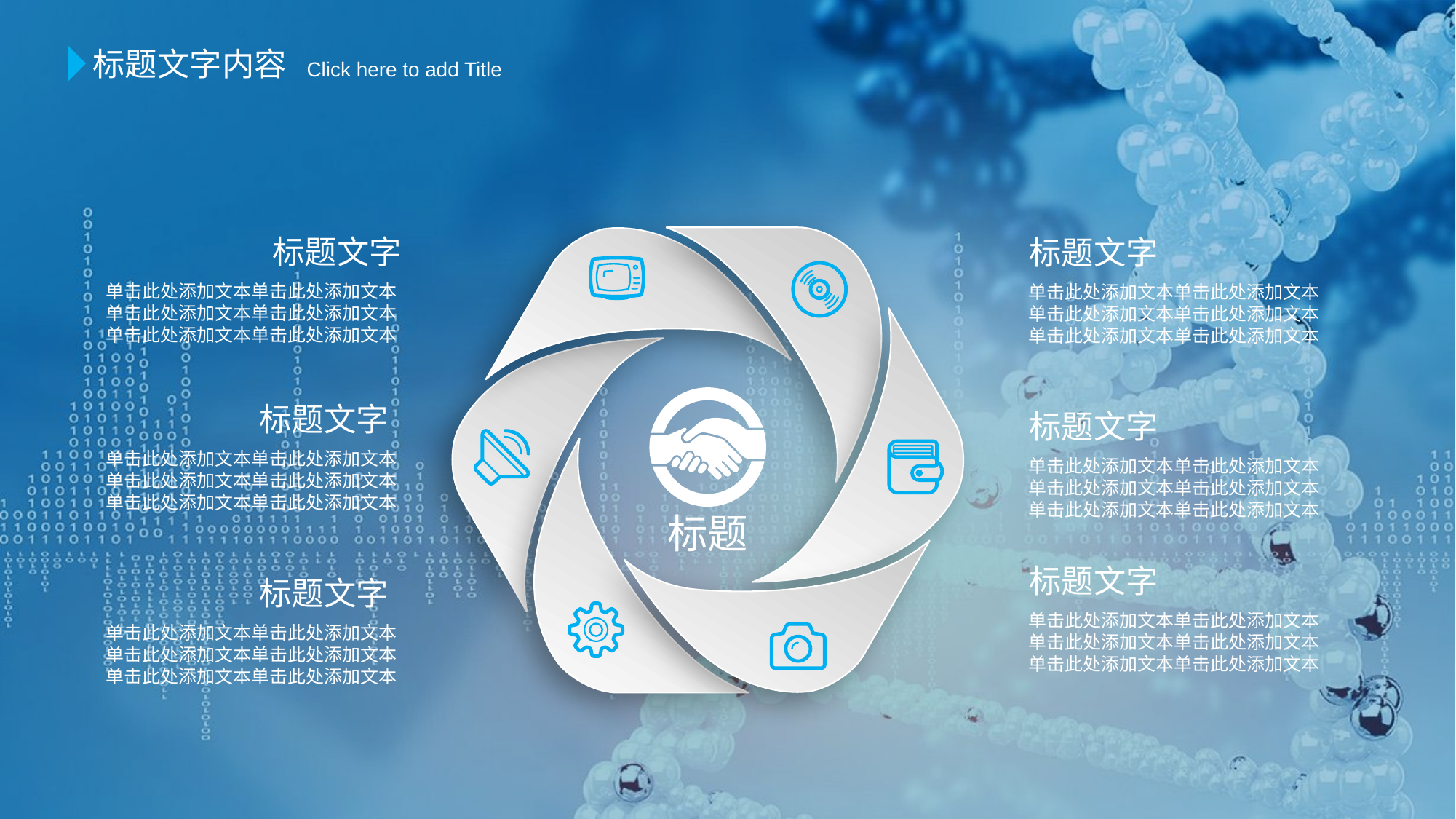

标题文字内容
  Click here to add Title

标题

标题文字
单击此处添加文本单击此处添加文本
单击此处添加文本单击此处添加文本
单击此处添加文本单击此处添加文本
标题文字
单击此处添加文本单击此处添加文本
单击此处添加文本单击此处添加文本
单击此处添加文本单击此处添加文本
标题文字
单击此处添加文本单击此处添加文本
单击此处添加文本单击此处添加文本
单击此处添加文本单击此处添加文本
标题文字
单击此处添加文本单击此处添加文本
单击此处添加文本单击此处添加文本
单击此处添加文本单击此处添加文本
标题文字
单击此处添加文本单击此处添加文本
单击此处添加文本单击此处添加文本
单击此处添加文本单击此处添加文本
标题文字
单击此处添加文本单击此处添加文本
单击此处添加文本单击此处添加文本
单击此处添加文本单击此处添加文本